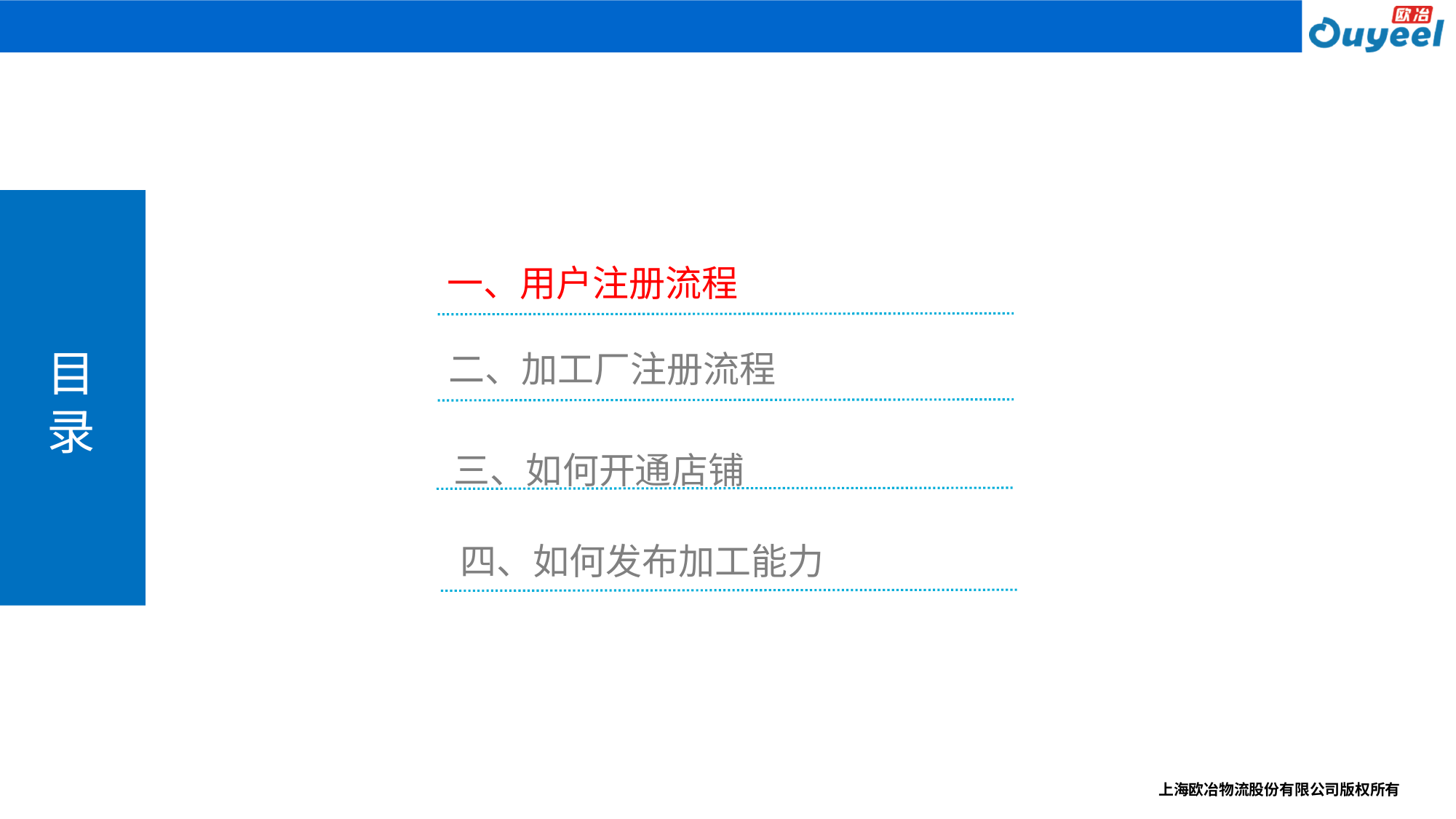

一、用户注册流程

二、加工厂注册流程
汇报提纲

目录
三、如何开通店铺
四、如何发布加工能力